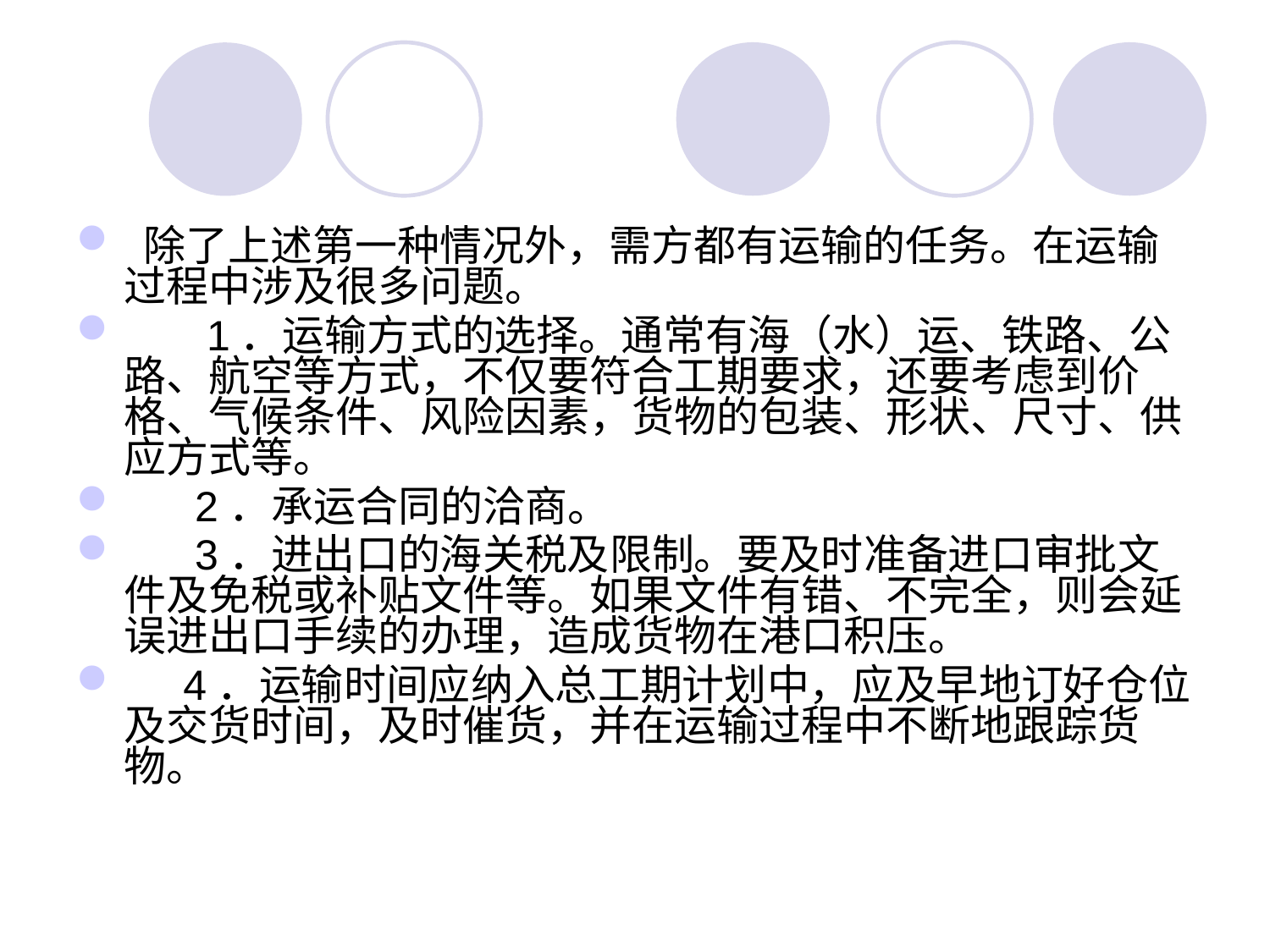

#
 除了上述第一种情况外，需方都有运输的任务。在运输过程中涉及很多问题。
       1．运输方式的选择。通常有海（水）运、铁路、公路、航空等方式，不仅要符合工期要求，还要考虑到价格、气候条件、风险因素，货物的包装、形状、尺寸、供应方式等。
      2．承运合同的洽商。
      3．进出口的海关税及限制。要及时准备进口审批文件及免税或补贴文件等。如果文件有错、不完全，则会延误进出口手续的办理，造成货物在港口积压。
     4．运输时间应纳入总工期计划中，应及早地订好仓位及交货时间，及时催货，并在运输过程中不断地跟踪货物。